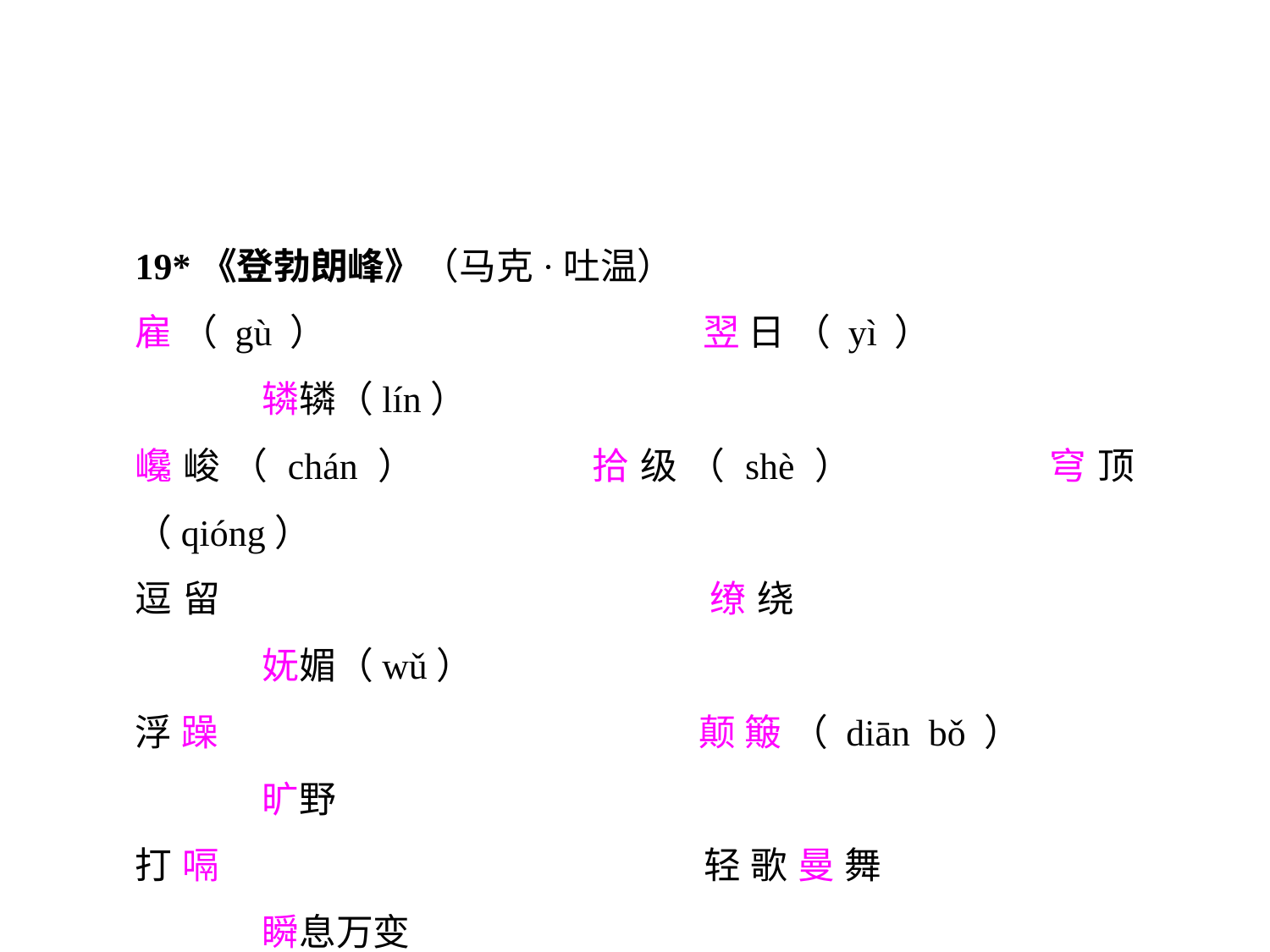

19*《登勃朗峰》（马克·吐温）
雇（gù）			翌日（yì）			辚辚（lín）
巉峻（chán）		拾级（shè）		穹顶（qióng）
逗留				缭绕				妩媚（wǔ）
浮躁				颠簸（diān bǒ）		旷野
打嗝				轻歌曼舞			瞬息万变
纷至沓来			名副其实